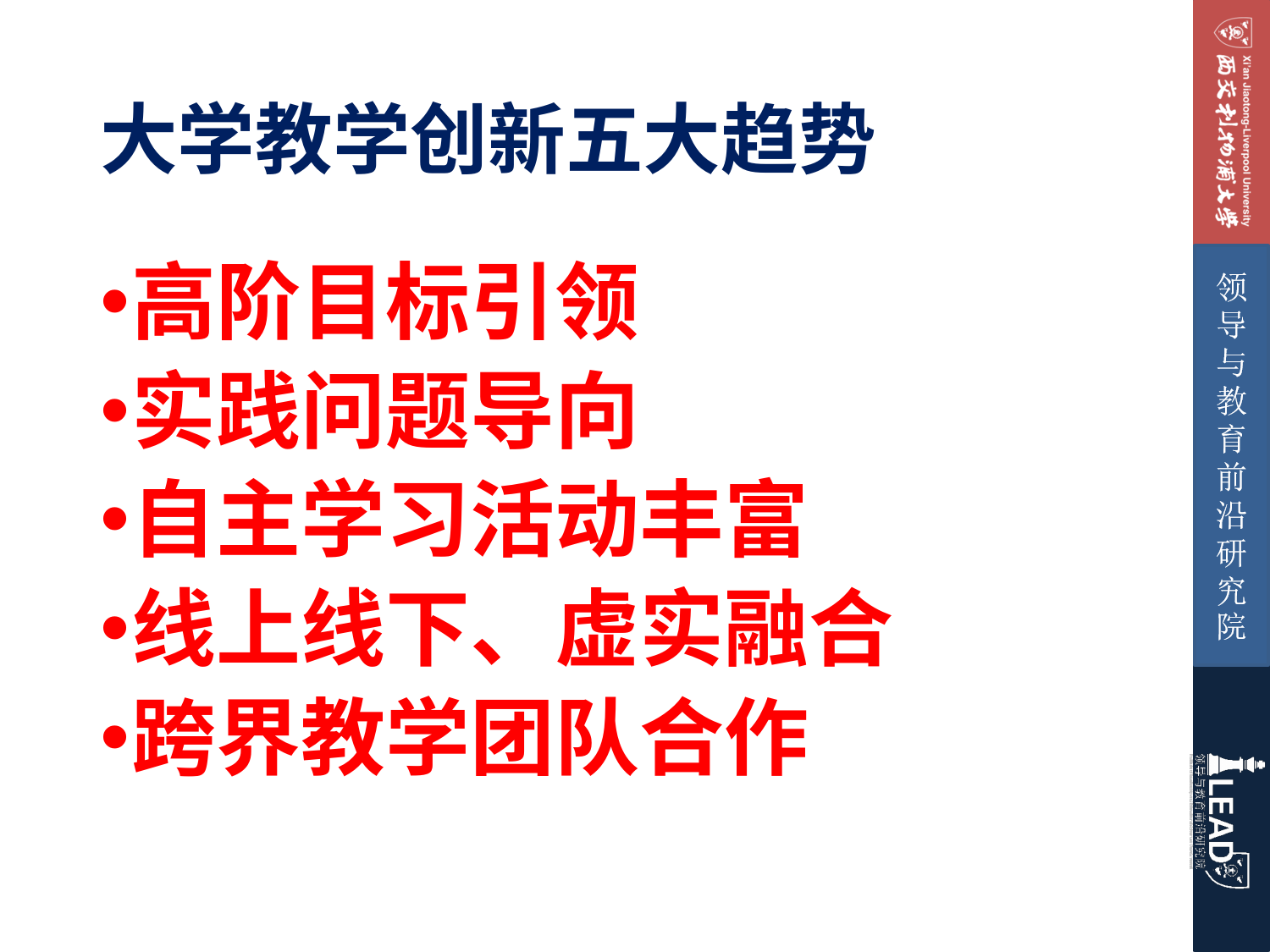

# 大学教学创新五大趋势
高阶目标引领
实践问题导向
自主学习活动丰富
线上线下、虚实融合
跨界教学团队合作